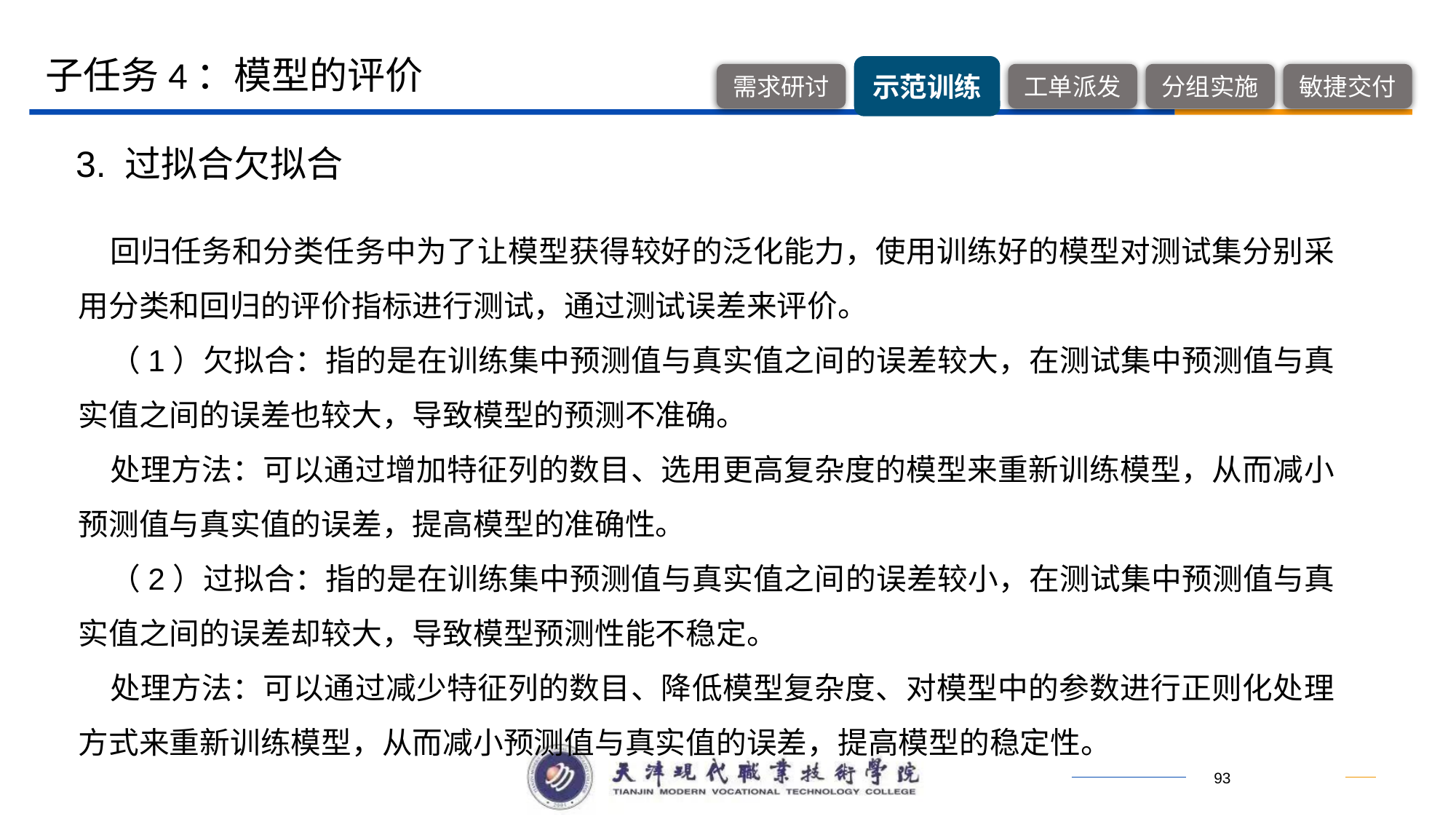

子任务4：模型的评价

3. 过拟合欠拟合
回归任务和分类任务中为了让模型获得较好的泛化能力，使用训练好的模型对测试集分别采用分类和回归的评价指标进行测试，通过测试误差来评价。
（1）欠拟合：指的是在训练集中预测值与真实值之间的误差较大，在测试集中预测值与真实值之间的误差也较大，导致模型的预测不准确。
处理方法：可以通过增加特征列的数目、选用更高复杂度的模型来重新训练模型，从而减小预测值与真实值的误差，提高模型的准确性。
（2）过拟合：指的是在训练集中预测值与真实值之间的误差较小，在测试集中预测值与真实值之间的误差却较大，导致模型预测性能不稳定。
处理方法：可以通过减少特征列的数目、降低模型复杂度、对模型中的参数进行正则化处理方式来重新训练模型，从而减小预测值与真实值的误差，提高模型的稳定性。